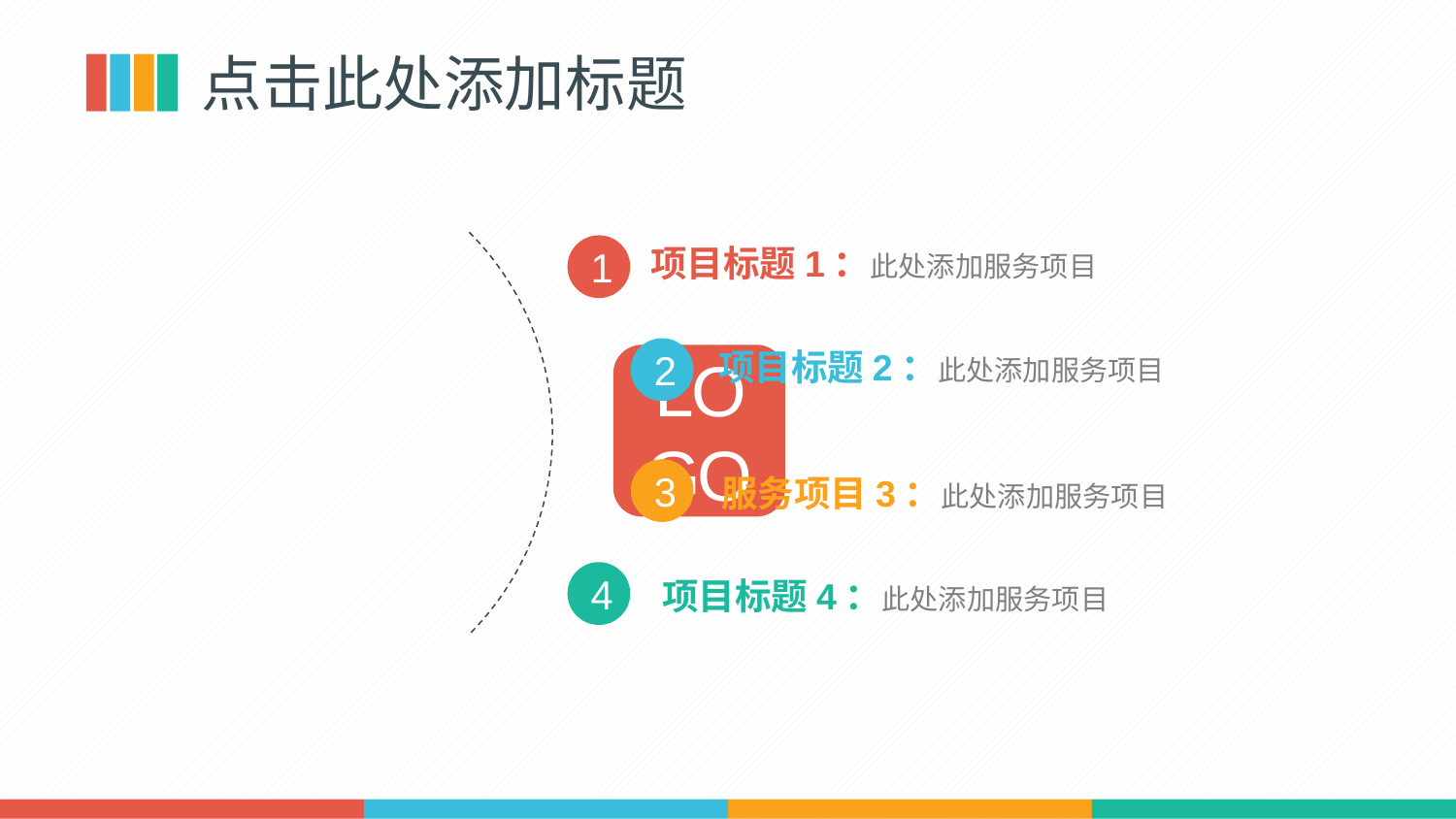

项目标题1：此处添加服务项目
1
项目标题2：此处添加服务项目
2
LOGO
3
服务项目3：此处添加服务项目
4
项目标题4：此处添加服务项目